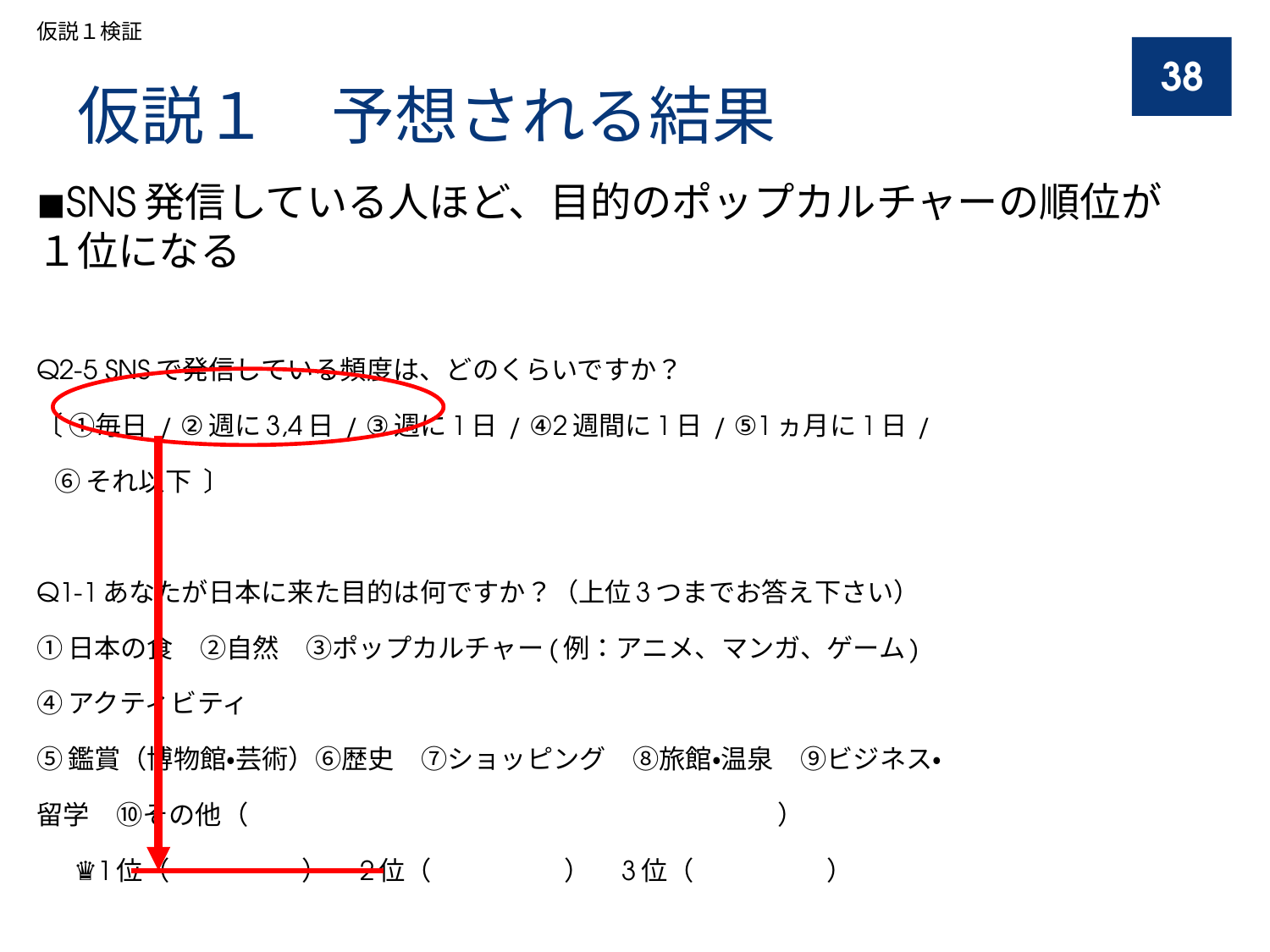

仮説１検証
38
仮説１　予想される結果
■SNS発信している人ほど、目的のポップカルチャーの順位が１位になる

Q2-5 SNSで発信している頻度は、どのくらいですか？
〔 ①毎日 / ②週に3,4日 / ③週に1日 / ④2週間に1日 / ⑤1ヵ月に1日 /
   ⑥それ以下  〕

Q1-1あなたが日本に来た目的は何ですか？（上位3つまでお答え下さい）
①日本の食　②自然　③ポップカルチャー(例：アニメ、マンガ、ゲーム)
④アクティビティ
⑤鑑賞（博物館・芸術）⑥歴史　⑦ショッピング　⑧旅館・温泉　⑨ビジネス・
留学　⑩その他（　　　　　　　　　　　　　　　　　　　　）
     ♛1位（　　　　　）　2位（　　　　　）　3位（　　　　　）